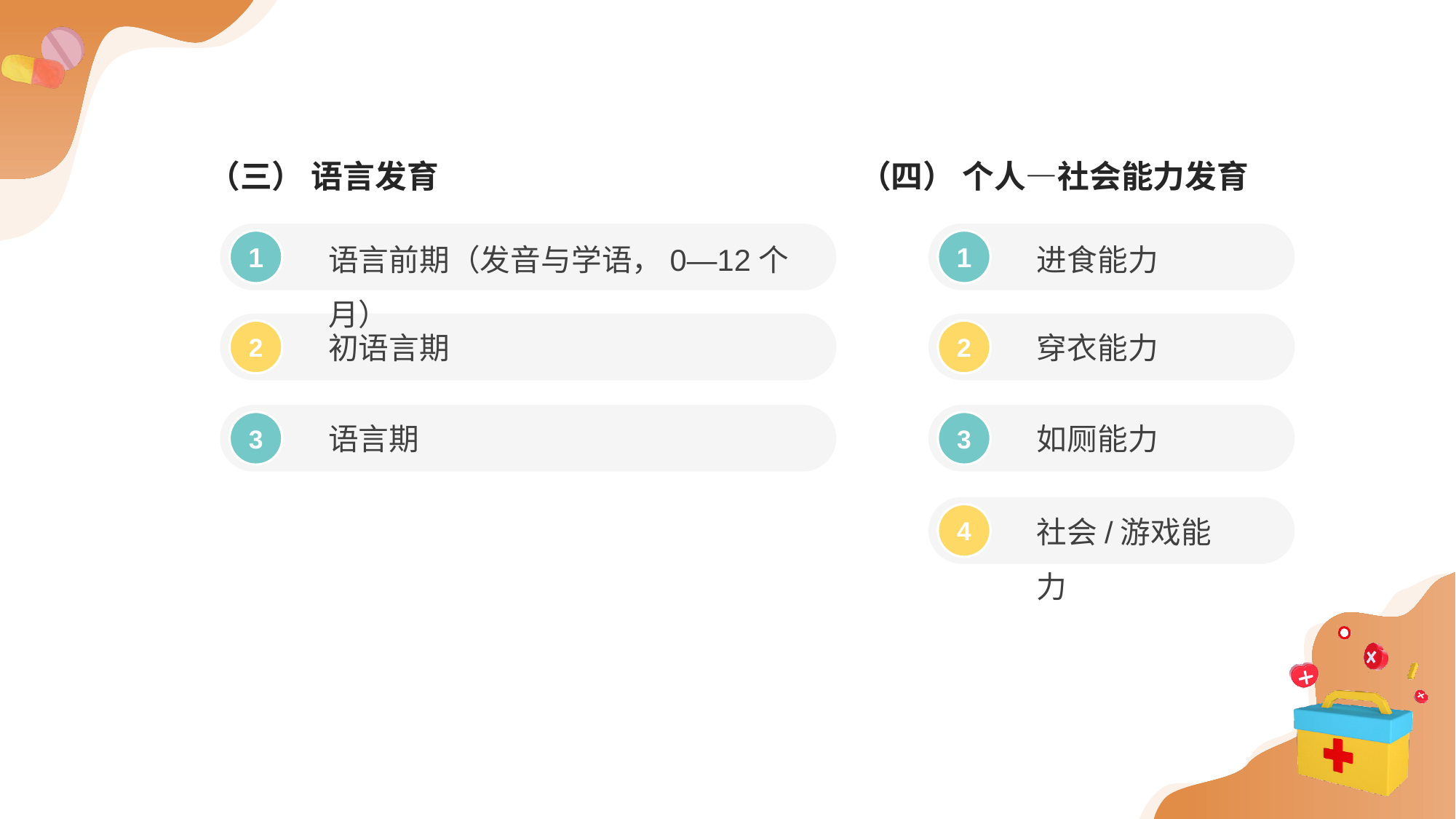

（三） 语言发育                                                          （四） 个人—社会能力发育
语言前期（发音与学语，0—12个月）
进食能力

1
1
初语言期
穿衣能力

2
2
语言期
如厕能力

3
3
社会/游戏能力

4